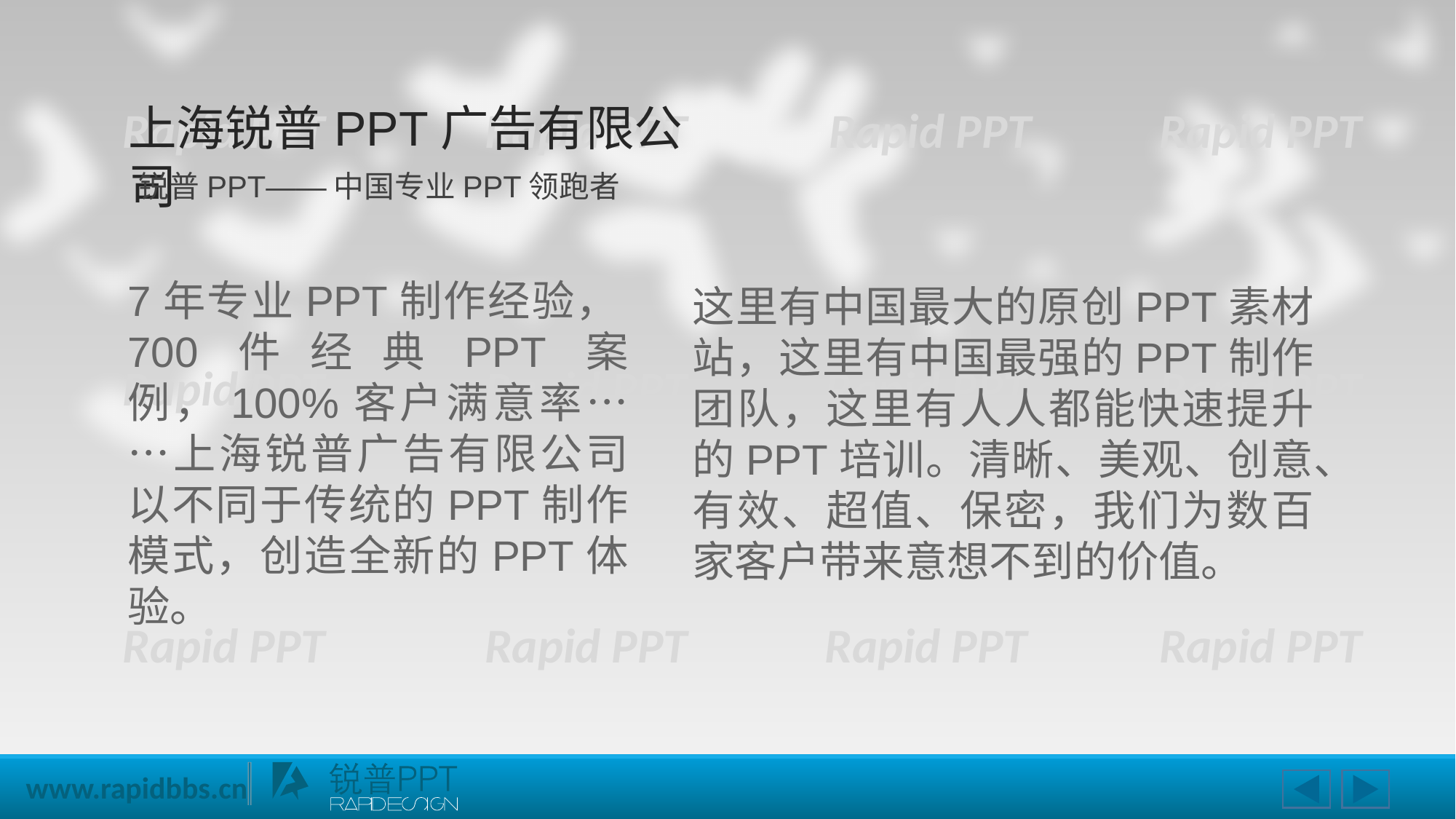

上海锐普PPT广告有限公司
Rapid PPT
Rapid PPT
Rapid PPT
Rapid PPT

锐普PPT——中国专业PPT领跑者

7年专业PPT制作经验，700件经典PPT案例，100%客户满意率……上海锐普广告有限公司以不同于传统的PPT制作模式，创造全新的PPT体验。

这里有中国最大的原创PPT素材站，这里有中国最强的PPT制作团队，这里有人人都能快速提升的PPT培训。清晰、美观、创意、有效、超值、保密，我们为数百家客户带来意想不到的价值。

Rapid PPT
Rapid PPT
Rapid PPT
Rapid PPT
Rapid PPT
Rapid PPT
Rapid PPT
Rapid PPT

www.rapidbbs.cn